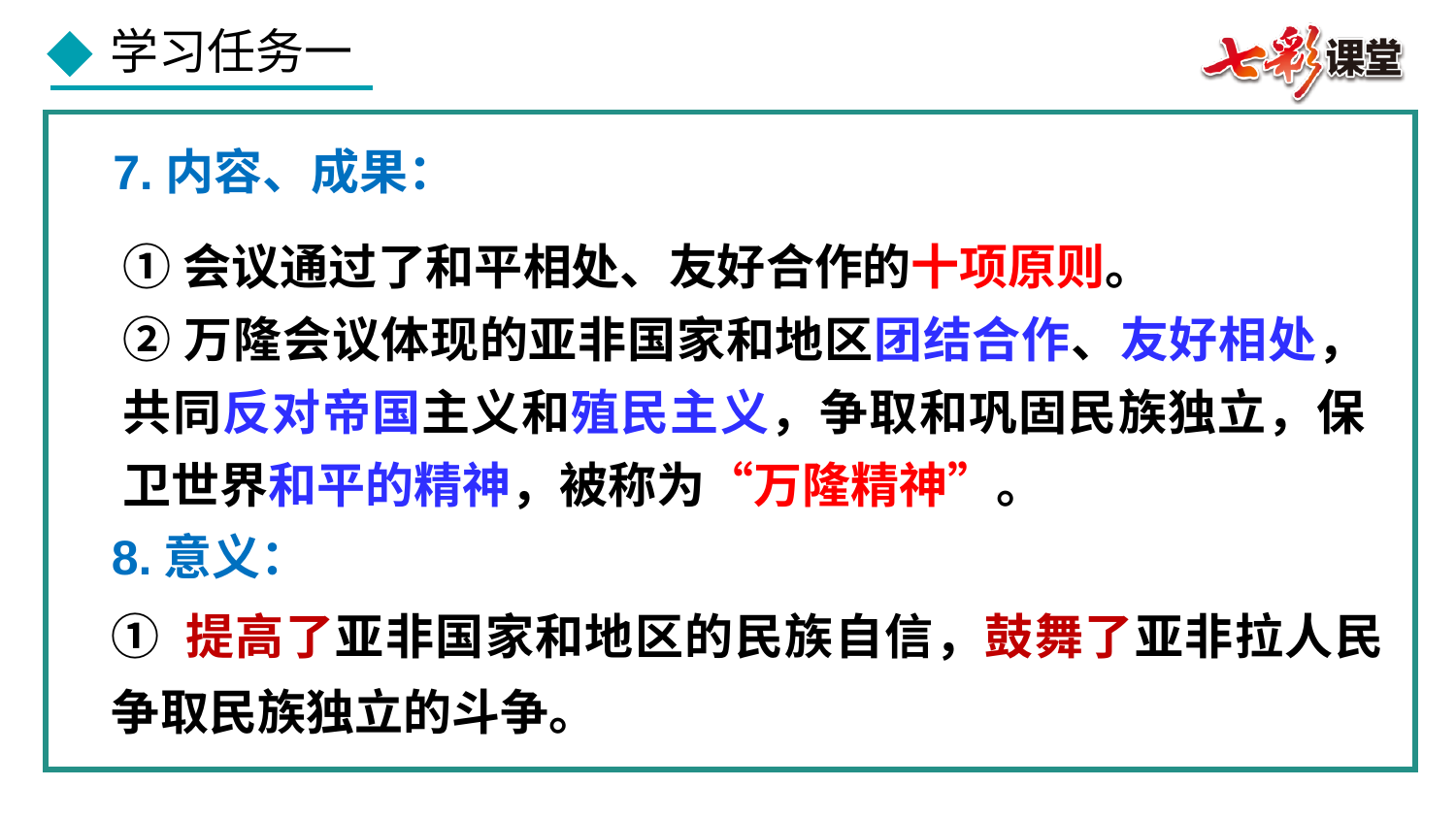

7.内容、成果：
①会议通过了和平相处、友好合作的十项原则。
②万隆会议体现的亚非国家和地区团结合作、友好相处，共同反对帝国主义和殖民主义，争取和巩固民族独立，保卫世界和平的精神，被称为“万隆精神”。
8.意义：
① 提高了亚非国家和地区的民族自信，鼓舞了亚非拉人民争取民族独立的斗争。